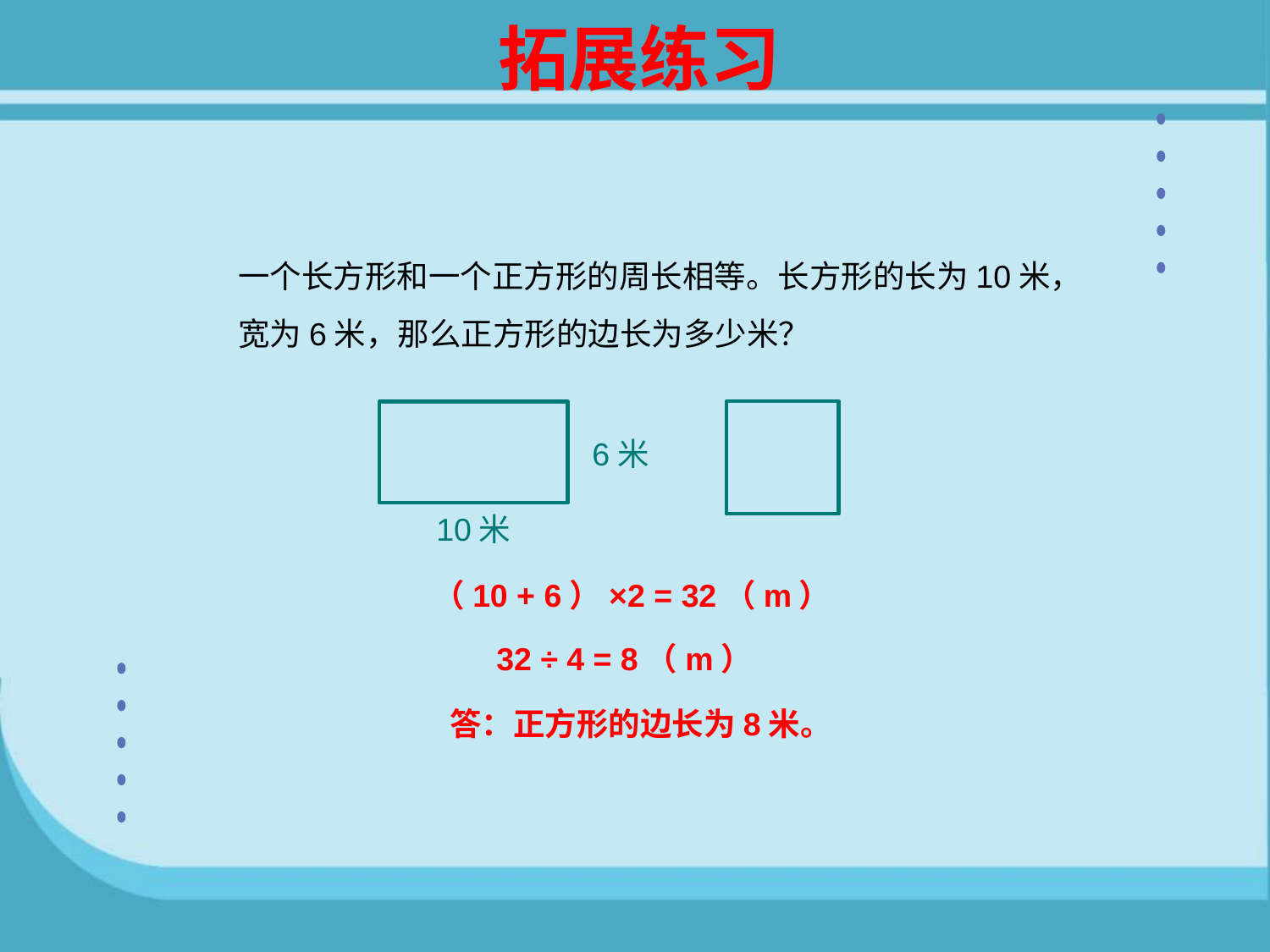

拓展练习
一个长方形和一个正方形的周长相等。长方形的长为10米，
宽为6米，那么正方形的边长为多少米？

6米
10米
（10 + 6）×2 = 32（m）
32 ÷ 4 = 8（m）
答：正方形的边长为8米。